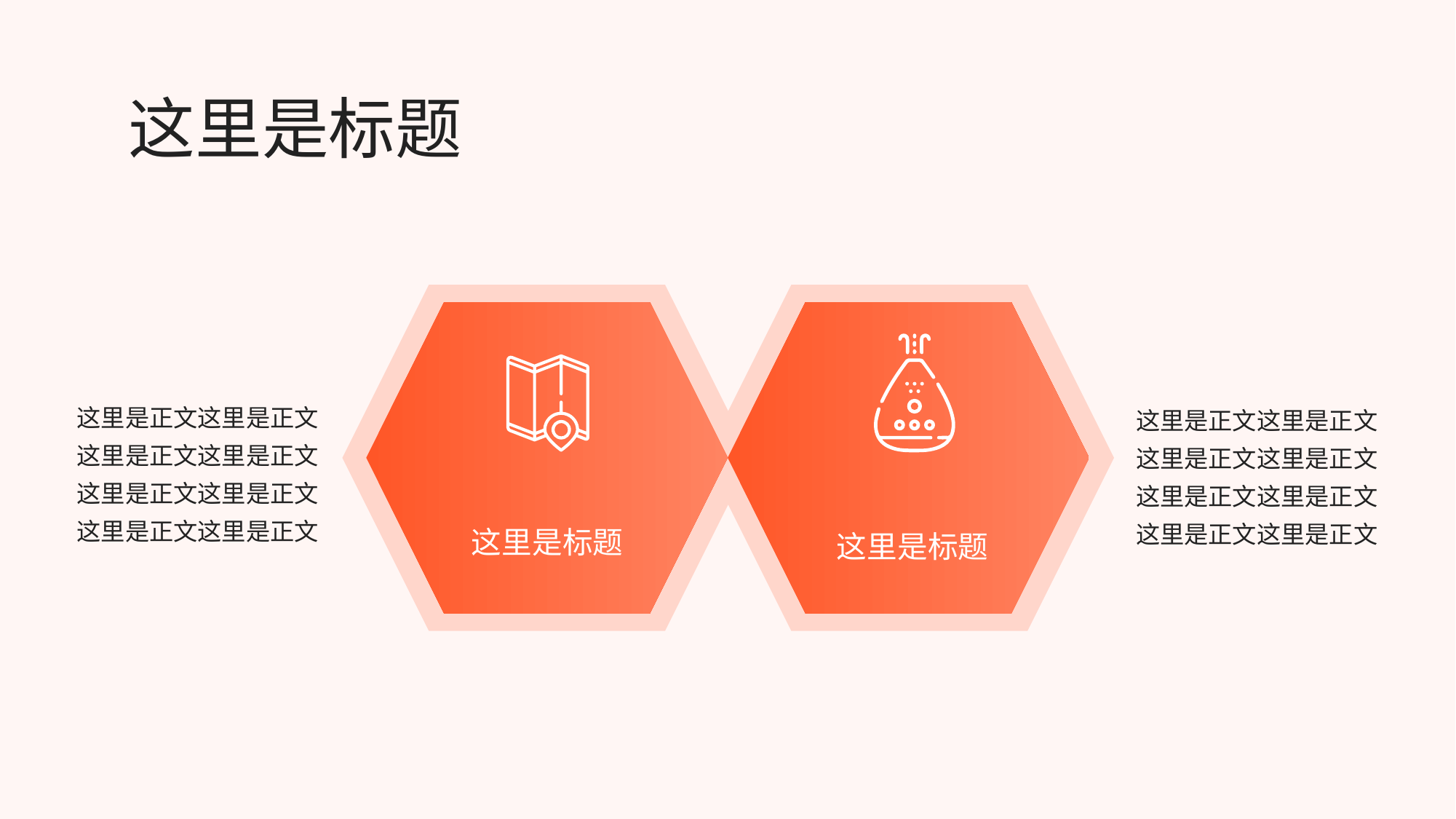

这里是标题

这里是正文这里是正文这里是正文这里是正文这里是正文这里是正文这里是正文这里是正文
这里是正文这里是正文这里是正文这里是正文这里是正文这里是正文这里是正文这里是正文
这里是标题
这里是标题